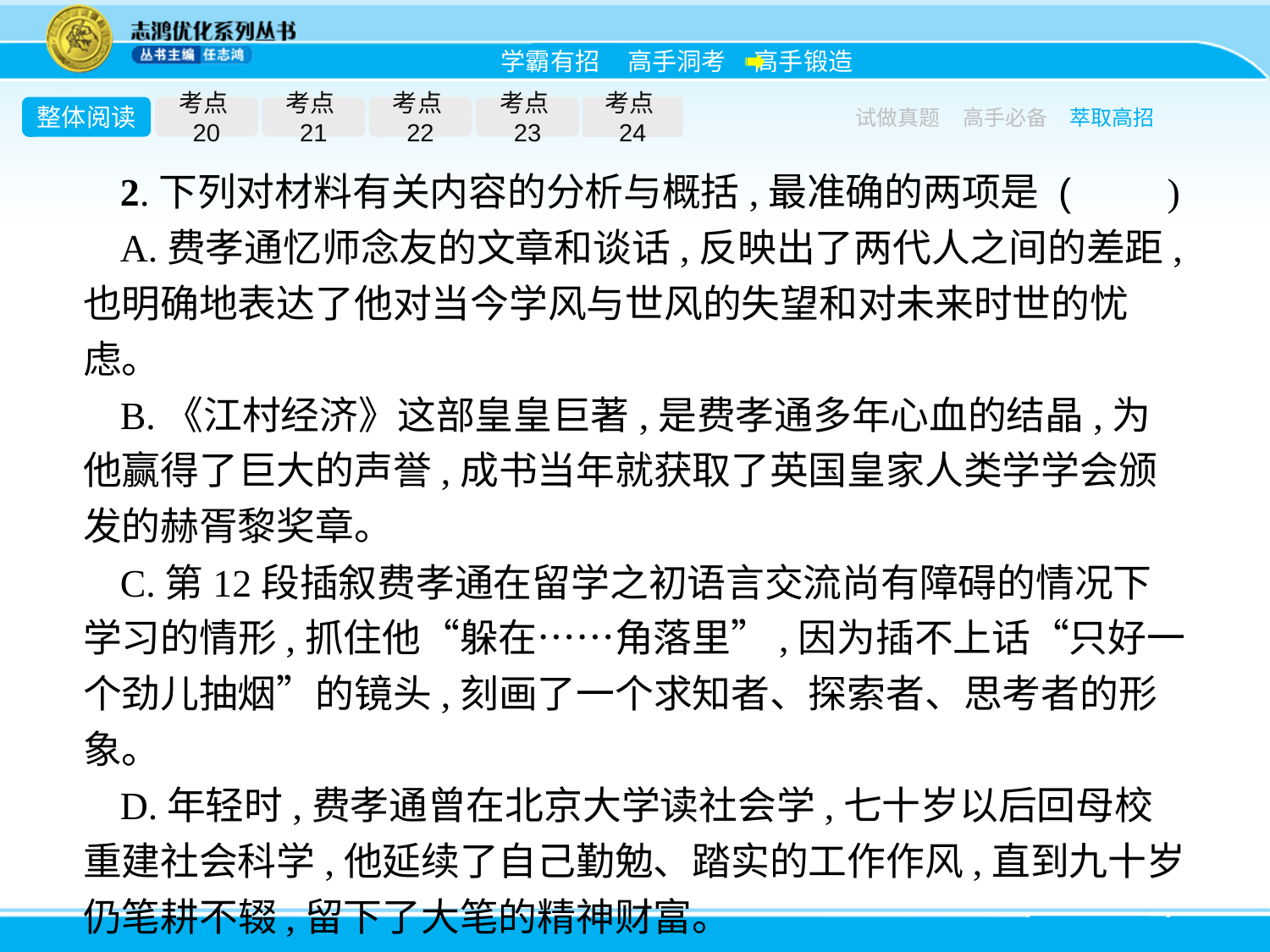

整体阅读
考点20
考点21
考点22
考点23
考点24
试做真题
高手必备
萃取高招
2.下列对材料有关内容的分析与概括,最准确的两项是 (　　)
A.费孝通忆师念友的文章和谈话,反映出了两代人之间的差距,也明确地表达了他对当今学风与世风的失望和对未来时世的忧虑。
B.《江村经济》这部皇皇巨著,是费孝通多年心血的结晶,为他赢得了巨大的声誉,成书当年就获取了英国皇家人类学学会颁发的赫胥黎奖章。
C.第12段插叙费孝通在留学之初语言交流尚有障碍的情况下学习的情形,抓住他“躲在……角落里”,因为插不上话“只好一个劲儿抽烟”的镜头,刻画了一个求知者、探索者、思考者的形象。
D.年轻时,费孝通曾在北京大学读社会学,七十岁以后回母校重建社会科学,他延续了自己勤勉、踏实的工作作风,直到九十岁仍笔耕不辍,留下了大笔的精神财富。